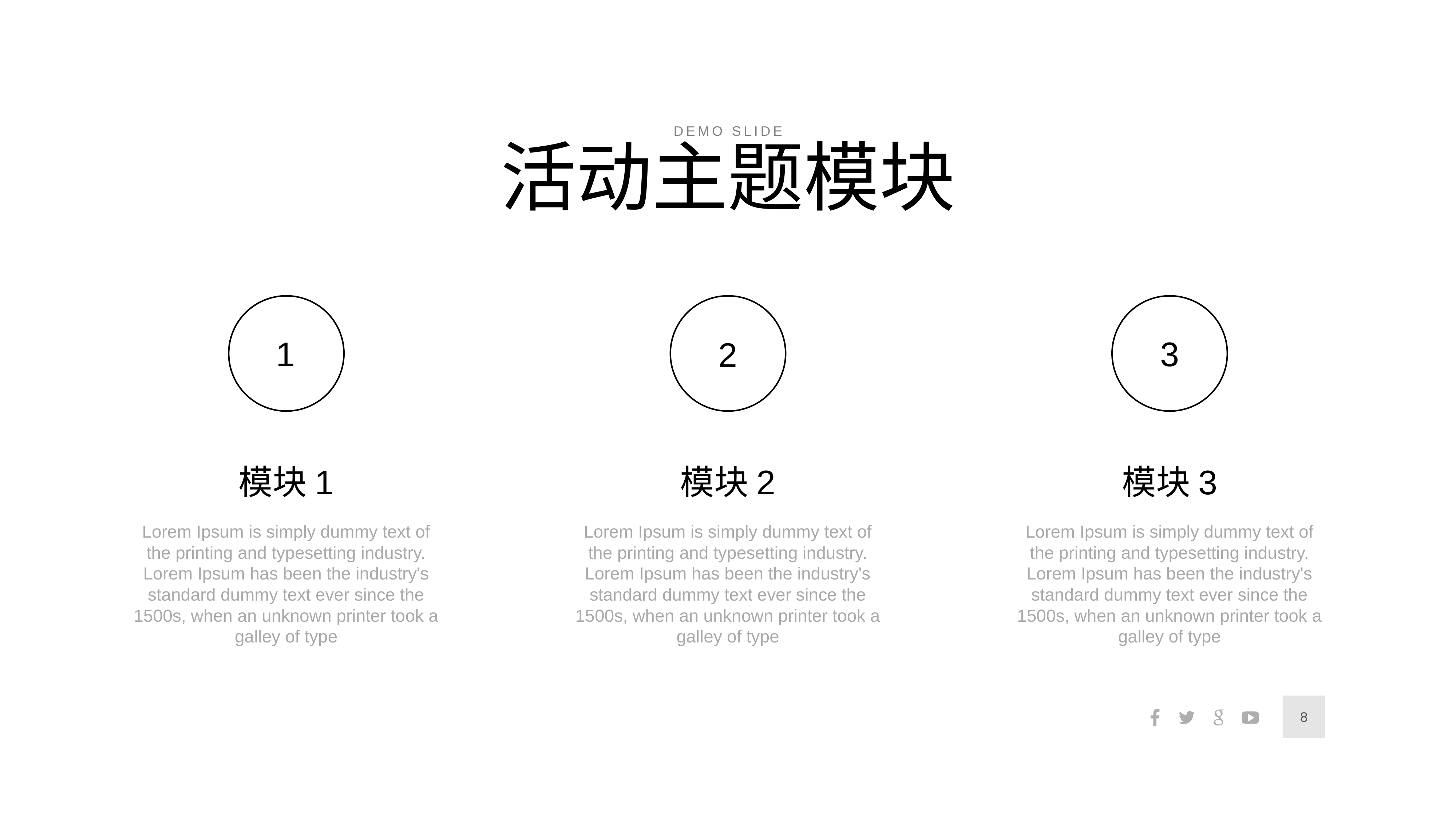

demo slide
活动主题模块

1
模块1
Lorem Ipsum is simply dummy text of the printing and typesetting industry. Lorem Ipsum has been the industry's standard dummy text ever since the 1500s, when an unknown printer took a galley of type

2
模块2
Lorem Ipsum is simply dummy text of the printing and typesetting industry. Lorem Ipsum has been the industry's standard dummy text ever since the 1500s, when an unknown printer took a galley of type

3
模块3
Lorem Ipsum is simply dummy text of the printing and typesetting industry. Lorem Ipsum has been the industry's standard dummy text ever since the 1500s, when an unknown printer took a galley of type
8